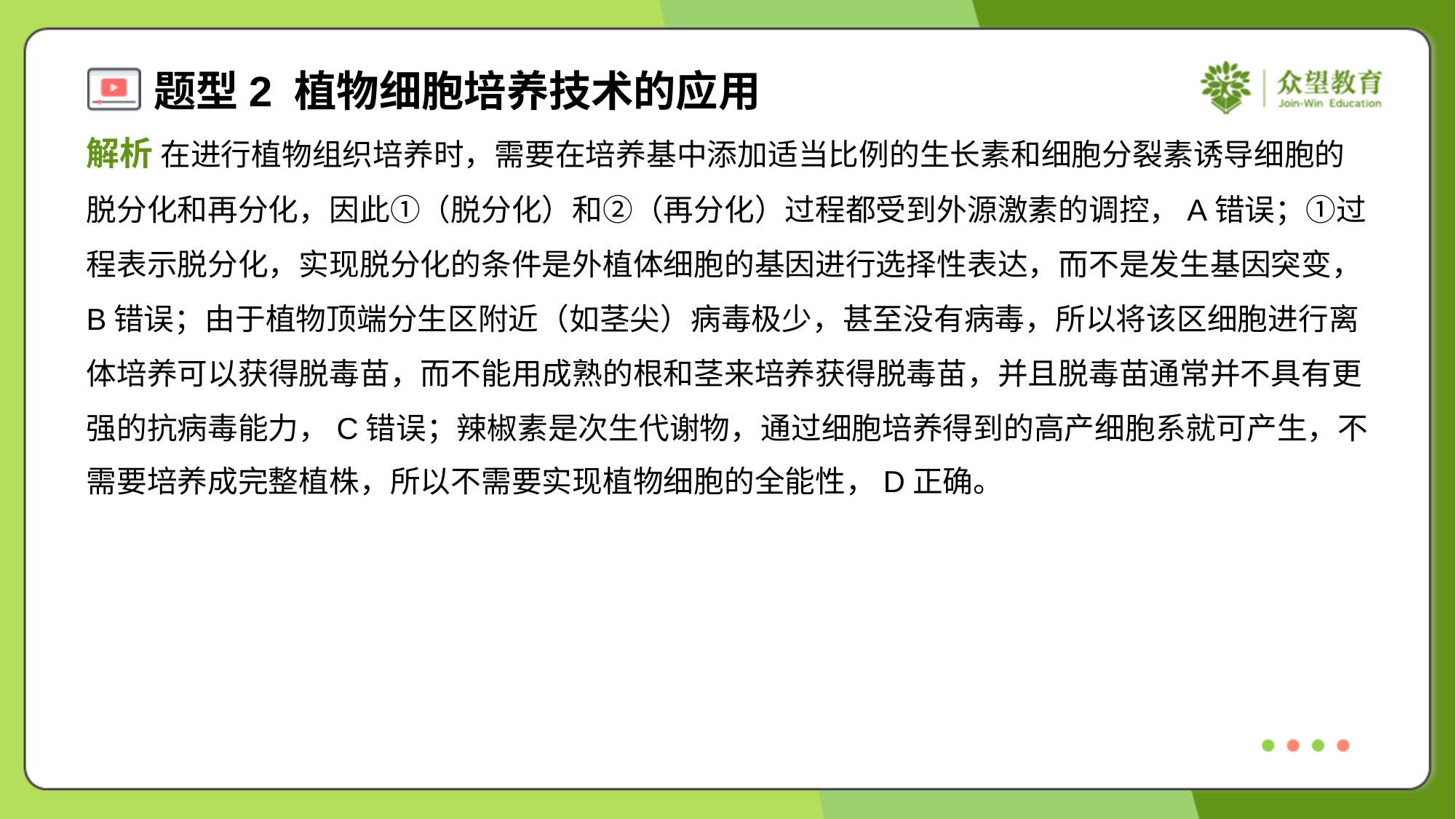

解析 在进行植物组织培养时，需要在培养基中添加适当比例的生长素和细胞分裂素诱导细胞的
脱分化和再分化，因此①（脱分化）和②（再分化）过程都受到外源激素的调控，A错误；①过
程表示脱分化，实现脱分化的条件是外植体细胞的基因进行选择性表达，而不是发生基因突变，
B错误；由于植物顶端分生区附近（如茎尖）病毒极少，甚至没有病毒，所以将该区细胞进行离
体培养可以获得脱毒苗，而不能用成熟的根和茎来培养获得脱毒苗，并且脱毒苗通常并不具有更
强的抗病毒能力，C错误；辣椒素是次生代谢物，通过细胞培养得到的高产细胞系就可产生，不
需要培养成完整植株，所以不需要实现植物细胞的全能性，D正确。